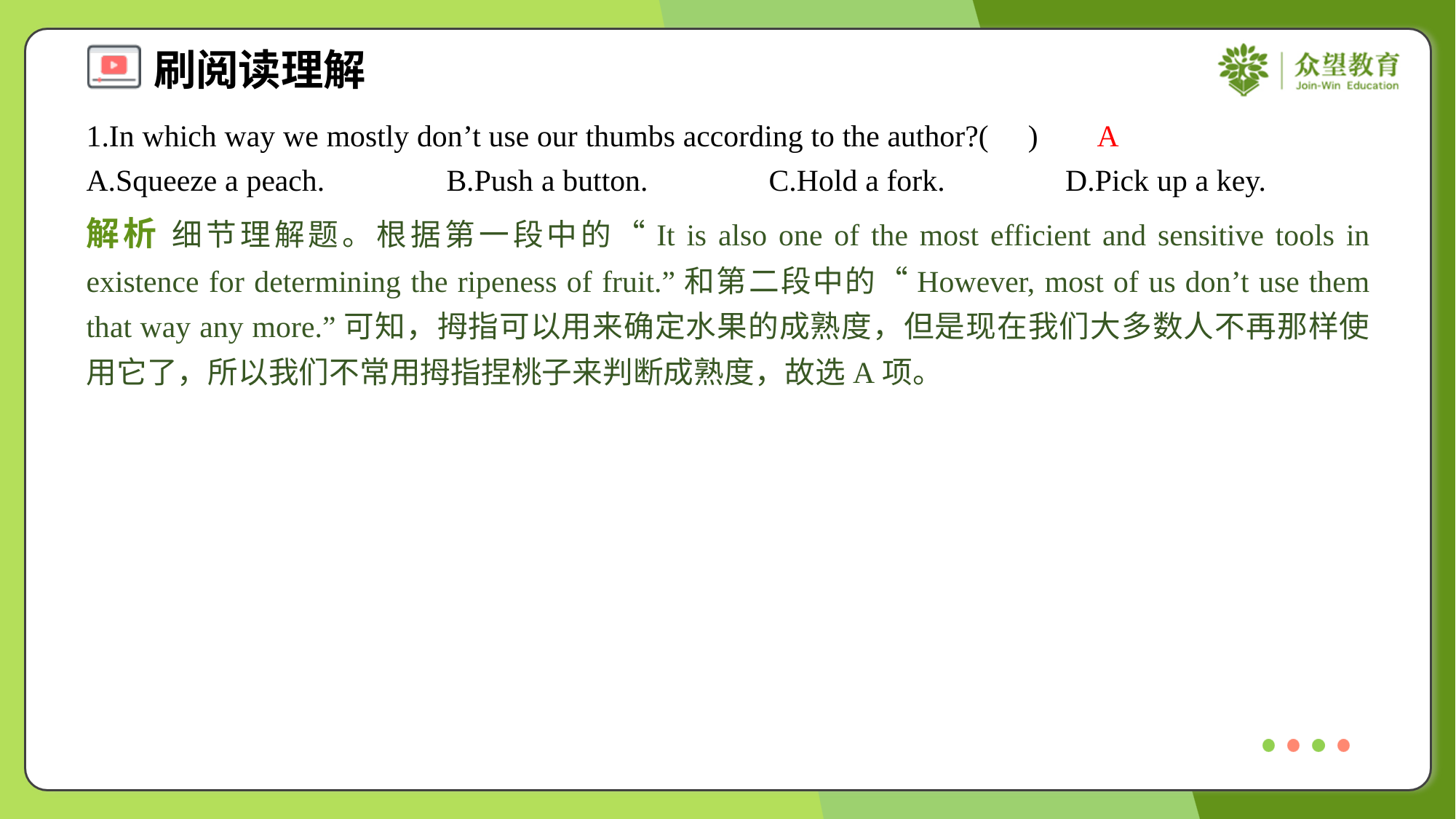

1.In which way we mostly don’t use our thumbs according to the author?(     )
A
A.Squeeze a peach.	B.Push a button.	C.Hold a fork.	D.Pick up a key.
解析 细节理解题。根据第一段中的“It is also one of the most efficient and sensitive tools in existence for determining the ripeness of fruit.”和第二段中的“However, most of us don’t use them that way any more.”可知，拇指可以用来确定水果的成熟度，但是现在我们大多数人不再那样使用它了，所以我们不常用拇指捏桃子来判断成熟度，故选A项。